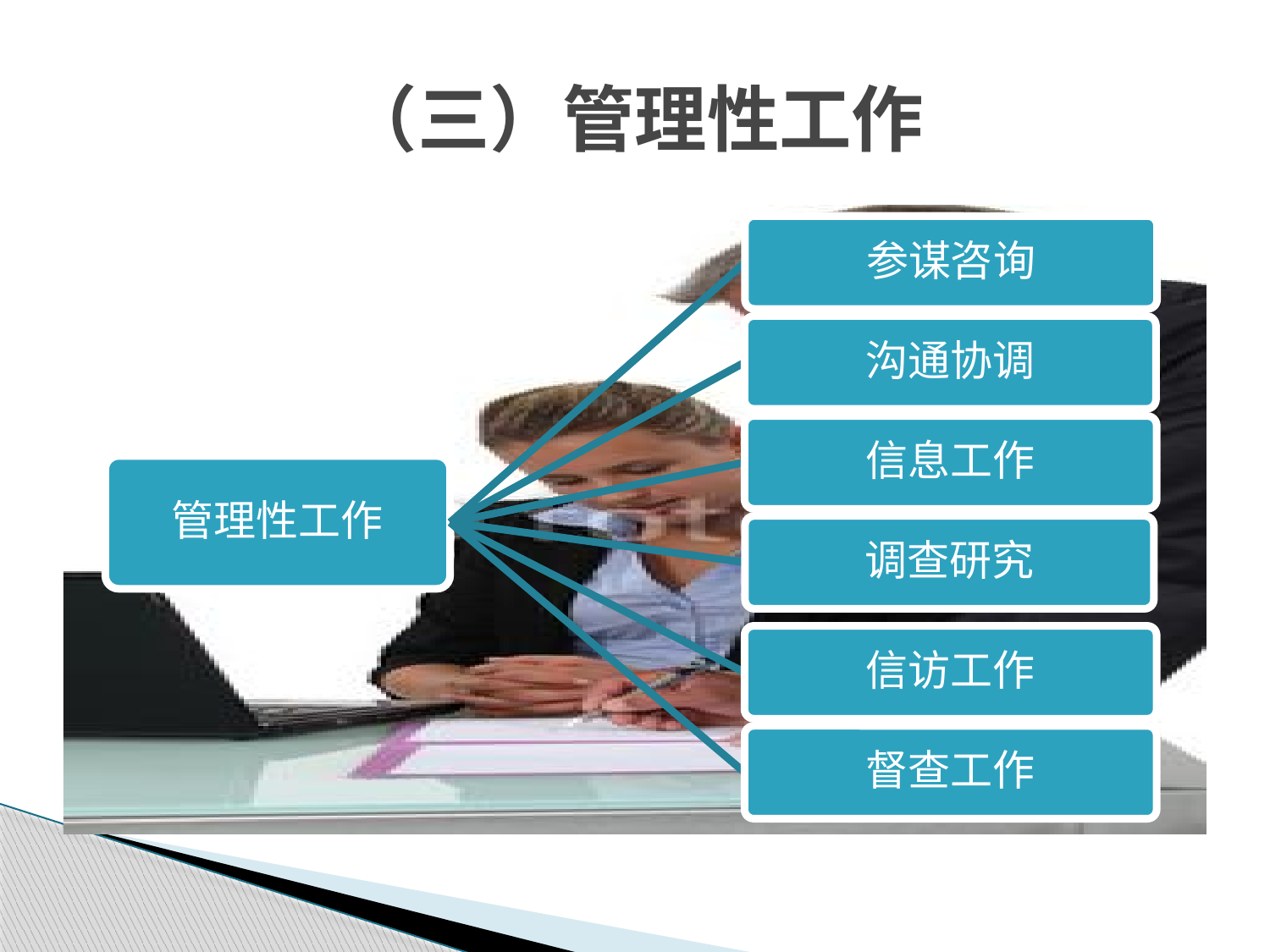

# （三）管理性工作
管理性工作

参谋咨询

沟通协调

信息工作

调查研究

信访工作

督查工作